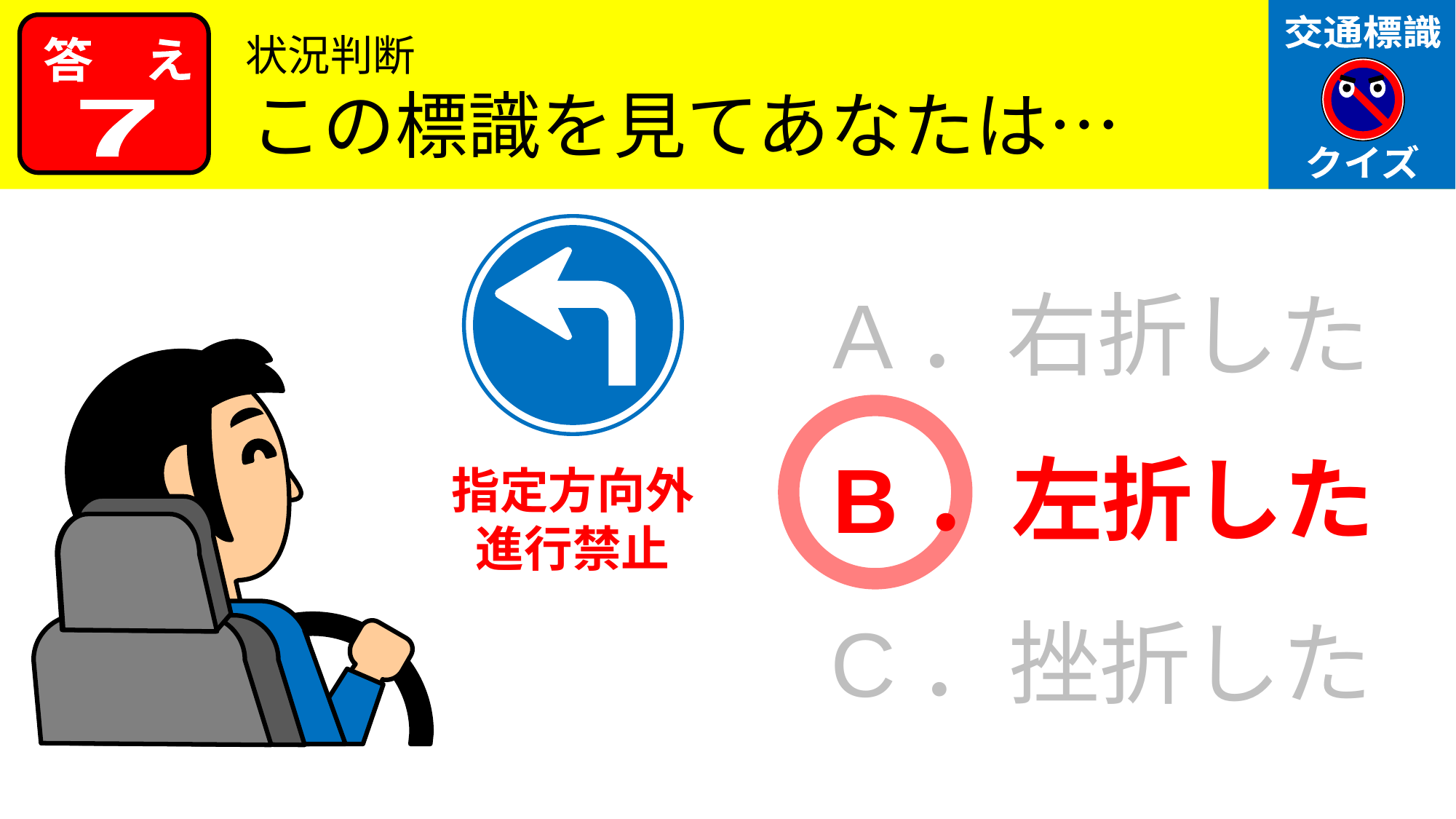

状況判断
この標識を見てあなたは…
7

A．右折した

B．左折した
指定方向外
進行禁止
C．挫折した